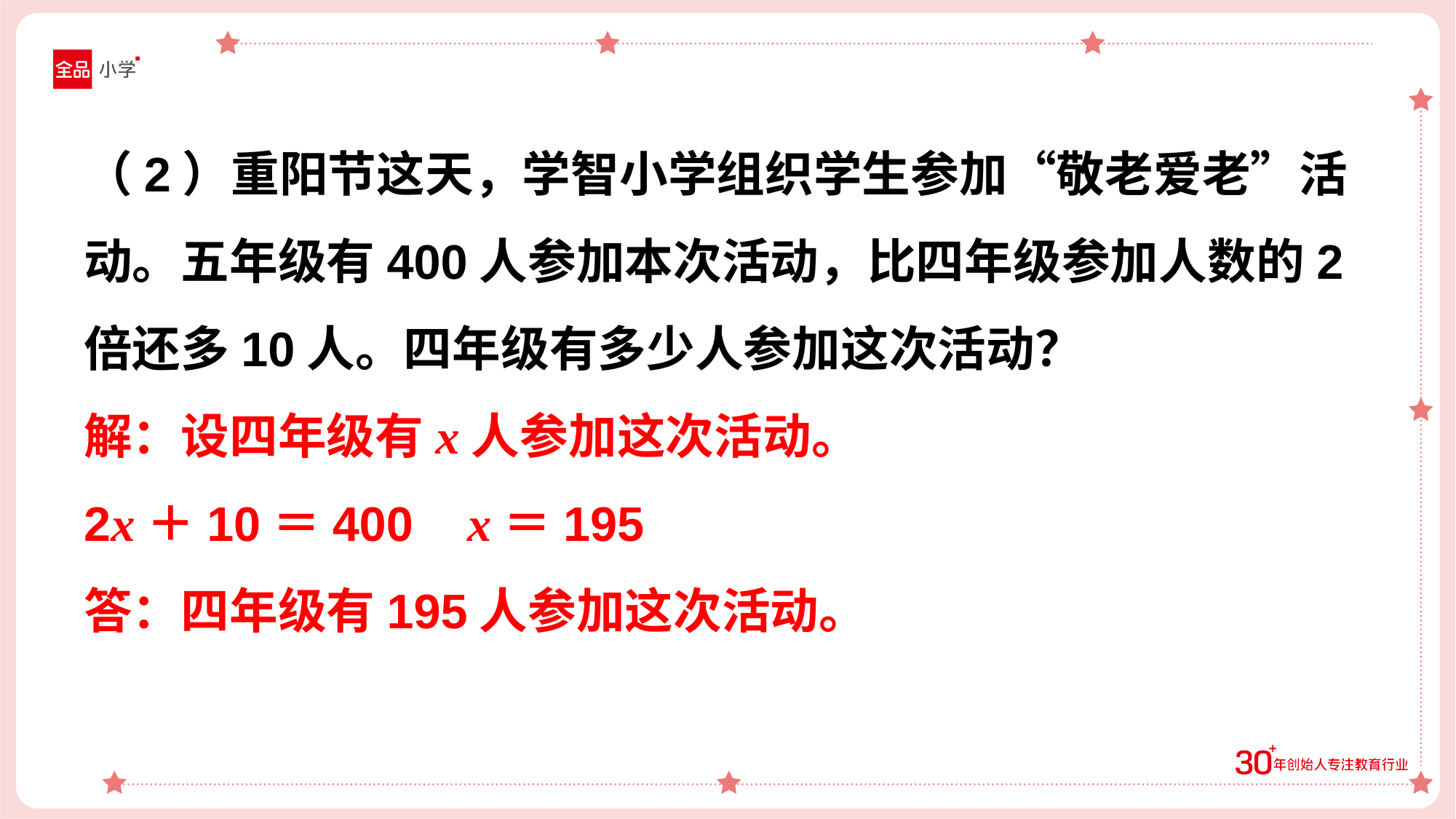

（2）重阳节这天，学智小学组织学生参加“敬老爱老”活动。五年级有400人参加本次活动，比四年级参加人数的2倍还多10人。四年级有多少人参加这次活动？
解：设四年级有x人参加这次活动。
2x＋10＝400    x＝195
答：四年级有195人参加这次活动。